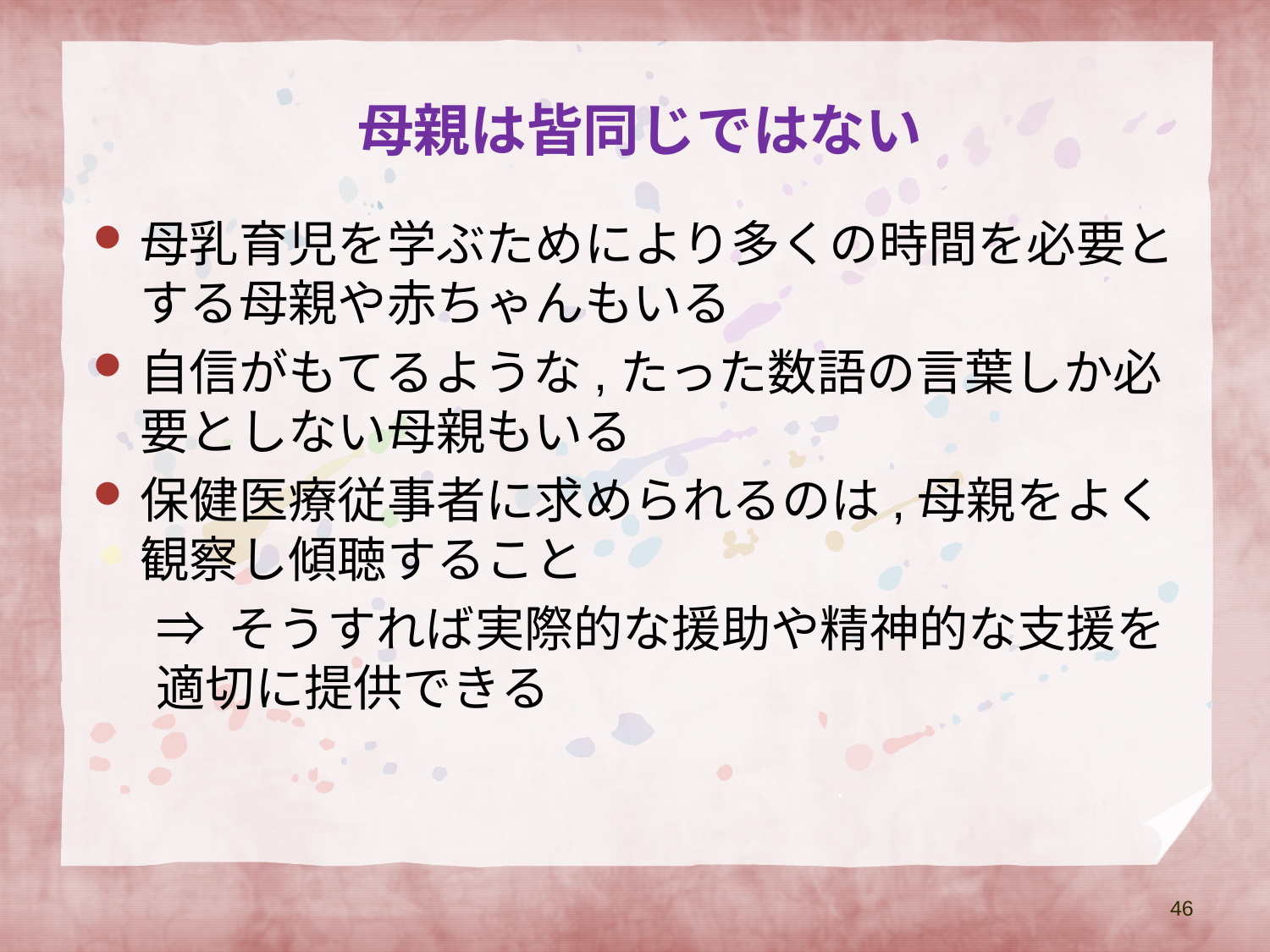

# 母親は皆同じではない
母乳育児を学ぶためにより多くの時間を必要とする母親や赤ちゃんもいる
自信がもてるような,たった数語の言葉しか必要としない母親もいる
保健医療従事者に求められるのは,母親をよく観察し傾聴すること
⇒ そうすれば実際的な援助や精神的な支援を適切に提供できる

46